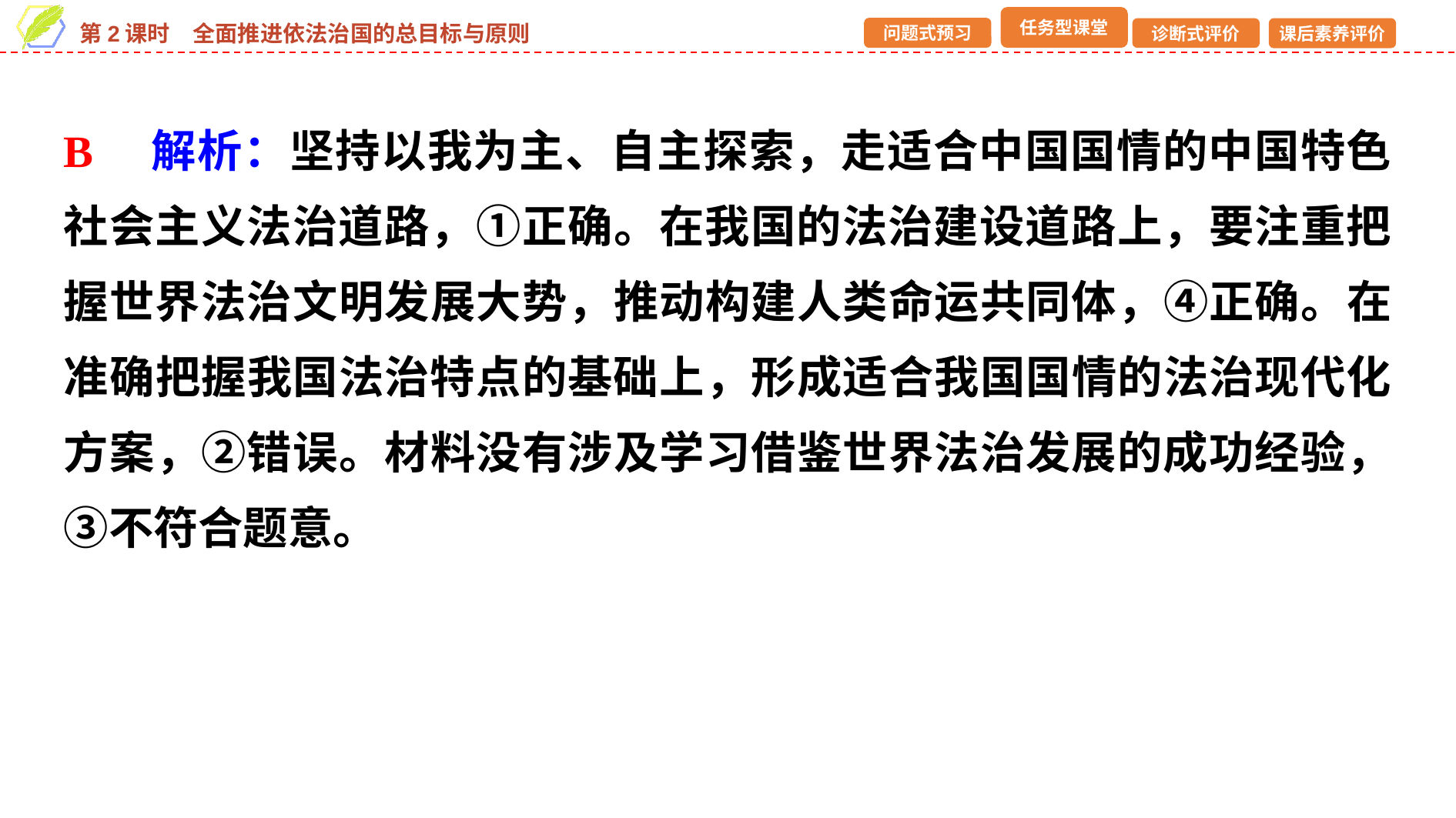

B　解析：坚持以我为主、自主探索，走适合中国国情的中国特色社会主义法治道路，①正确。在我国的法治建设道路上，要注重把握世界法治文明发展大势，推动构建人类命运共同体，④正确。在准确把握我国法治特点的基础上，形成适合我国国情的法治现代化方案，②错误。材料没有涉及学习借鉴世界法治发展的成功经验，③不符合题意。